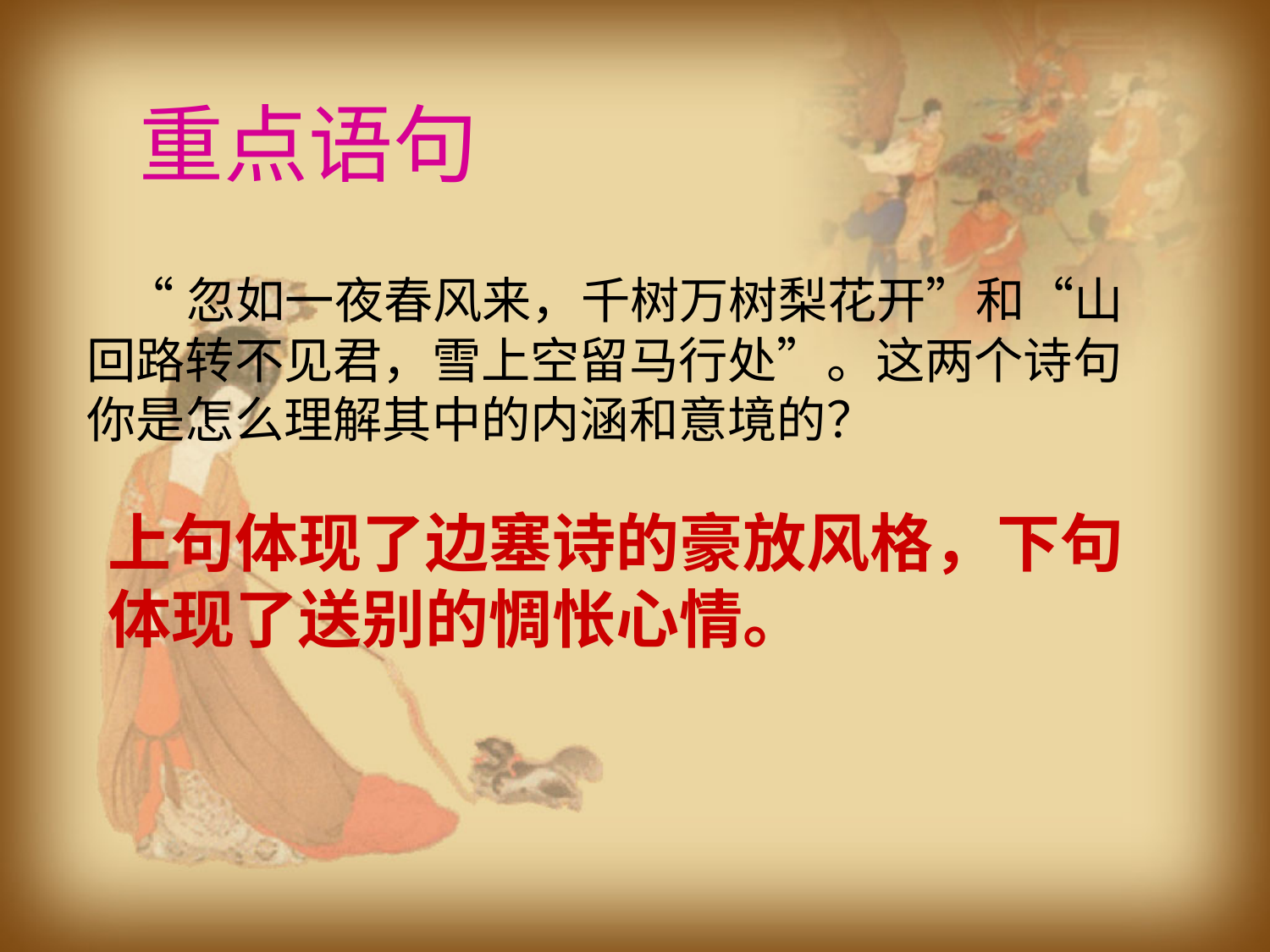

重点语句
   “忽如一夜春风来，千树万树梨花开”和“山回路转不见君，雪上空留马行处”。这两个诗句你是怎么理解其中的内涵和意境的？
上句体现了边塞诗的豪放风格，下句体现了送别的惆怅心情。